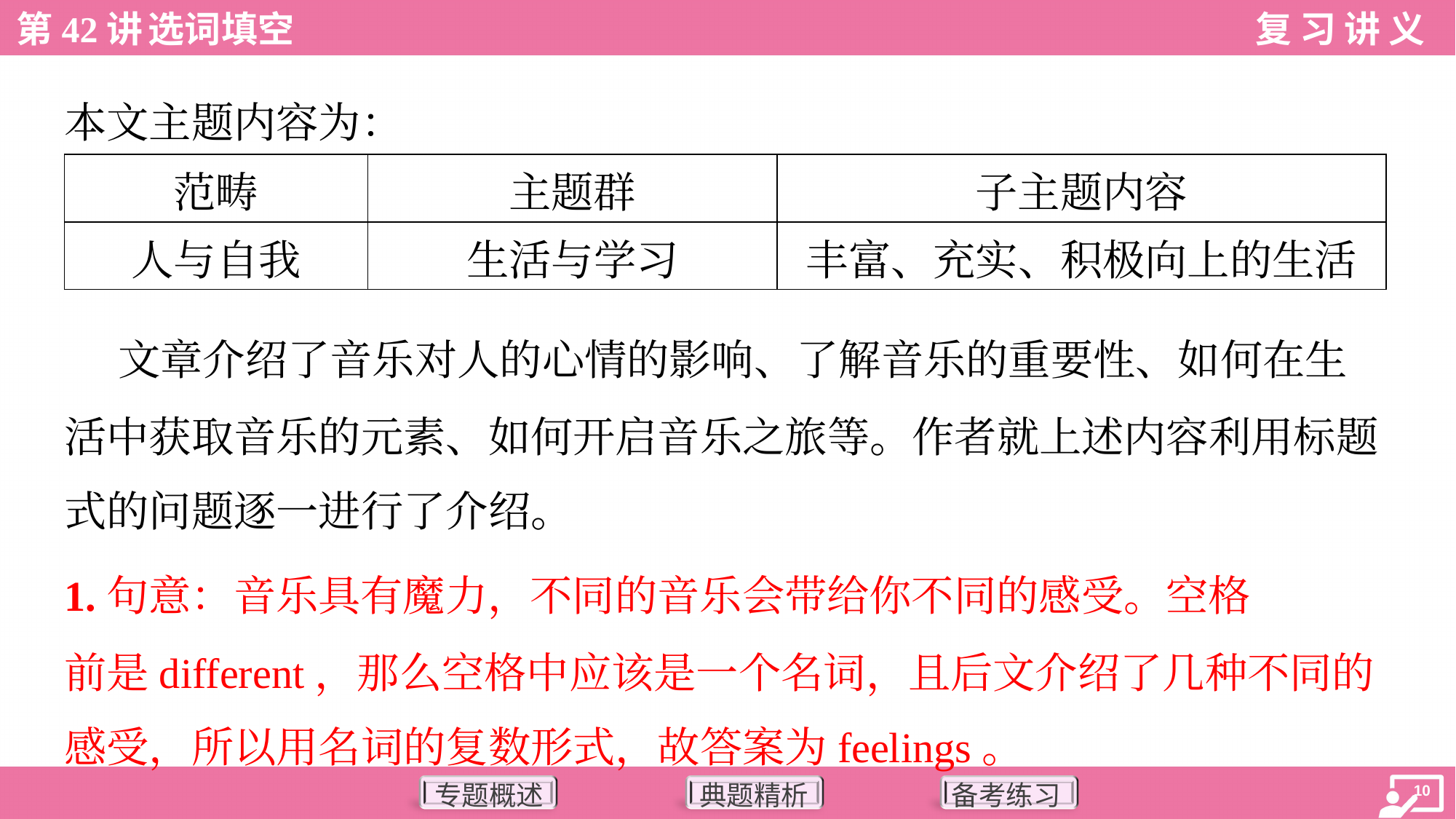

本文主题内容为：
| 范畴 | 主题群 | 子主题内容 |
| --- | --- | --- |
| 人与自我 | 生活与学习 | 丰富、充实、积极向上的生活 |
    文章介绍了音乐对人的心情的影响、了解音乐的重要性、如何在生
活中获取音乐的元素、如何开启音乐之旅等。作者就上述内容利用标题
式的问题逐一进行了介绍。
1.句意：音乐具有魔力，不同的音乐会带给你不同的感受。空格
前是different，那么空格中应该是一个名词，且后文介绍了几种不同的
感受，所以用名词的复数形式，故答案为feelings。